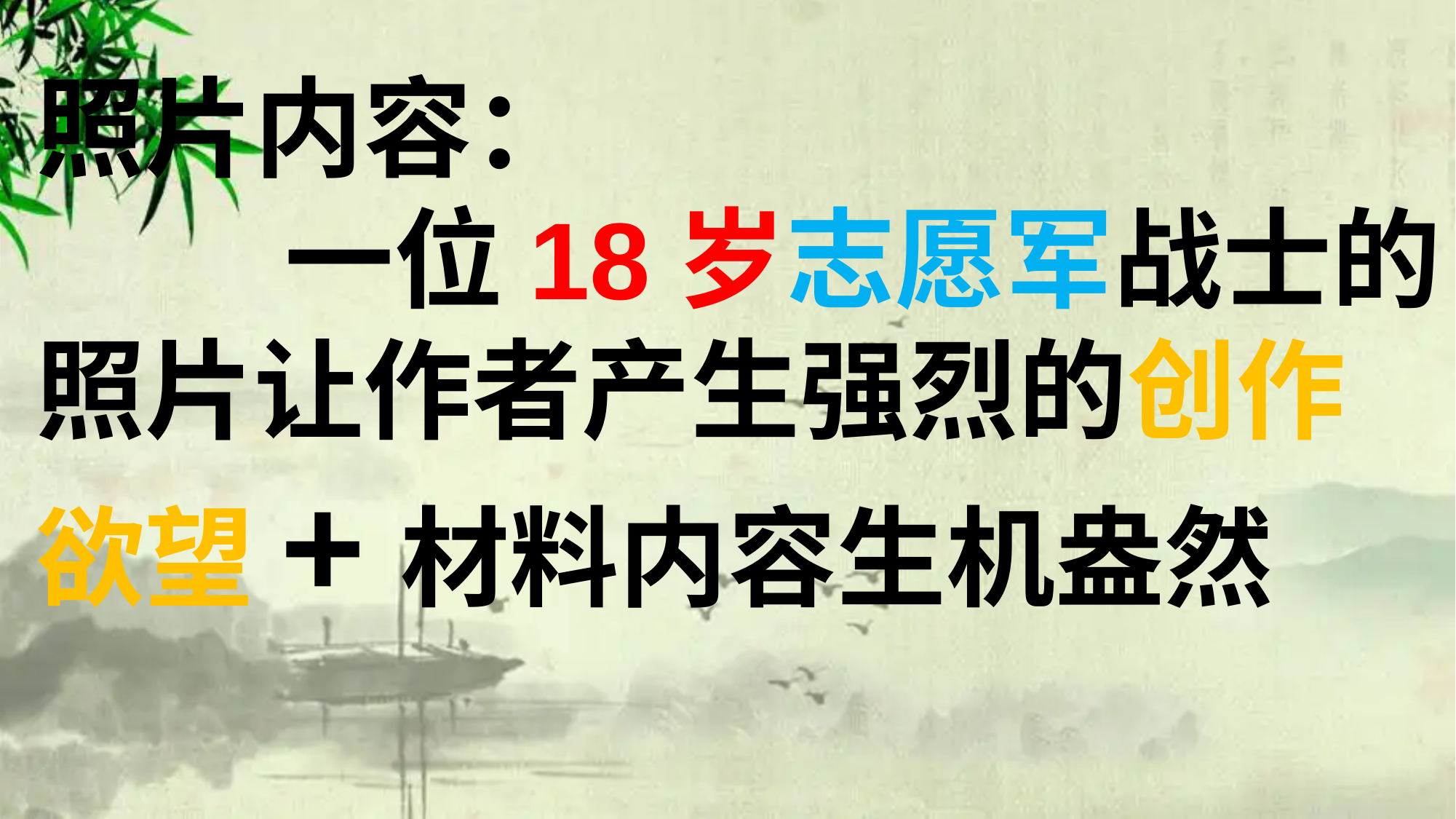

照片内容：
         一位18岁志愿军战士的照片让作者产生强烈的创作欲望+材料内容生机盎然